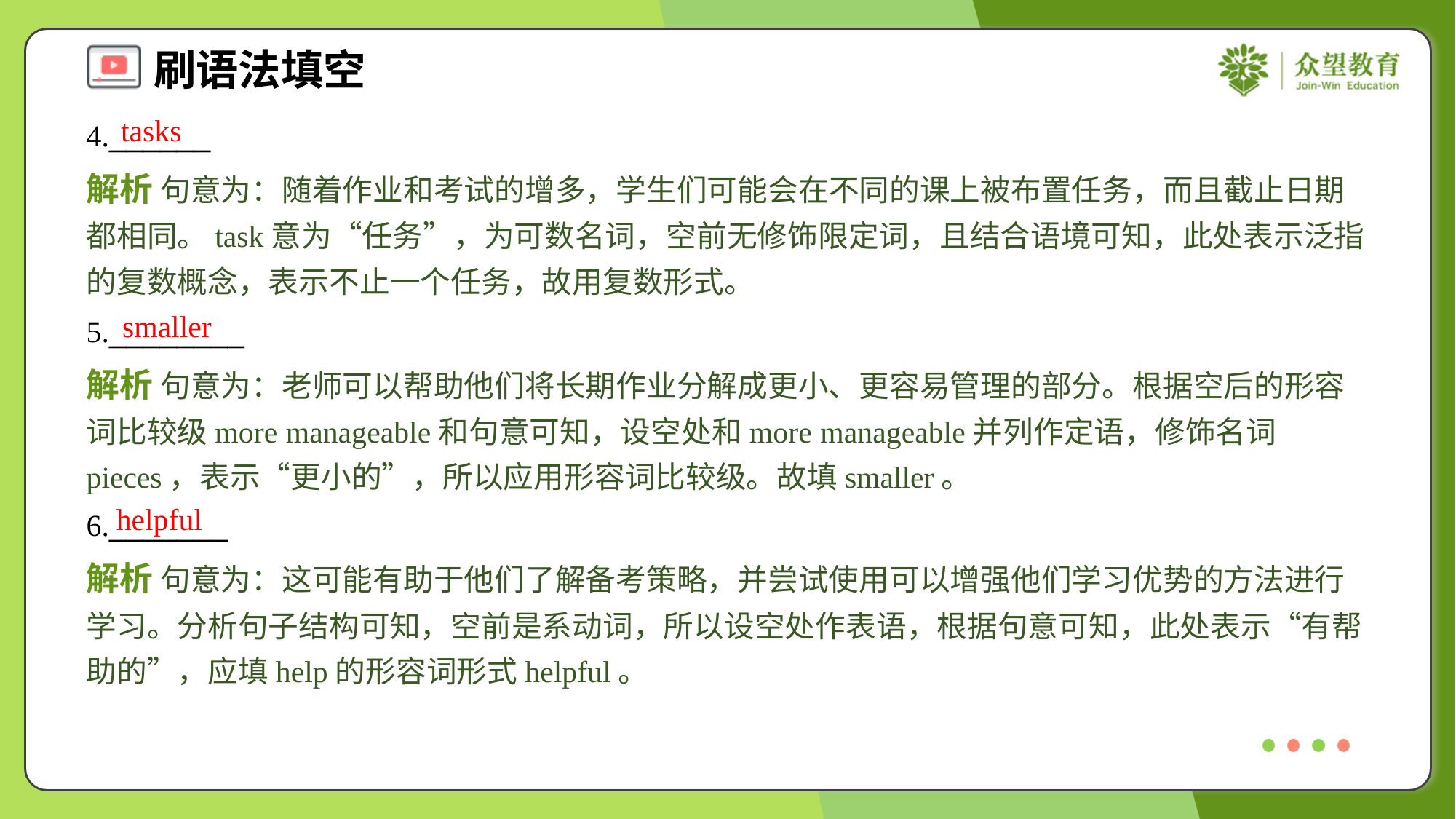

tasks
4.______
解析 句意为：随着作业和考试的增多，学生们可能会在不同的课上被布置任务，而且截止日期都相同。task意为“任务”，为可数名词，空前无修饰限定词，且结合语境可知，此处表示泛指的复数概念，表示不止一个任务，故用复数形式。
smaller
5.________
解析 句意为：老师可以帮助他们将长期作业分解成更小、更容易管理的部分。根据空后的形容词比较级more manageable和句意可知，设空处和more manageable并列作定语，修饰名词pieces，表示“更小的”，所以应用形容词比较级。故填smaller。
helpful
6._______
解析 句意为：这可能有助于他们了解备考策略，并尝试使用可以增强他们学习优势的方法进行学习。分析句子结构可知，空前是系动词，所以设空处作表语，根据句意可知，此处表示“有帮助的”，应填help的形容词形式helpful。